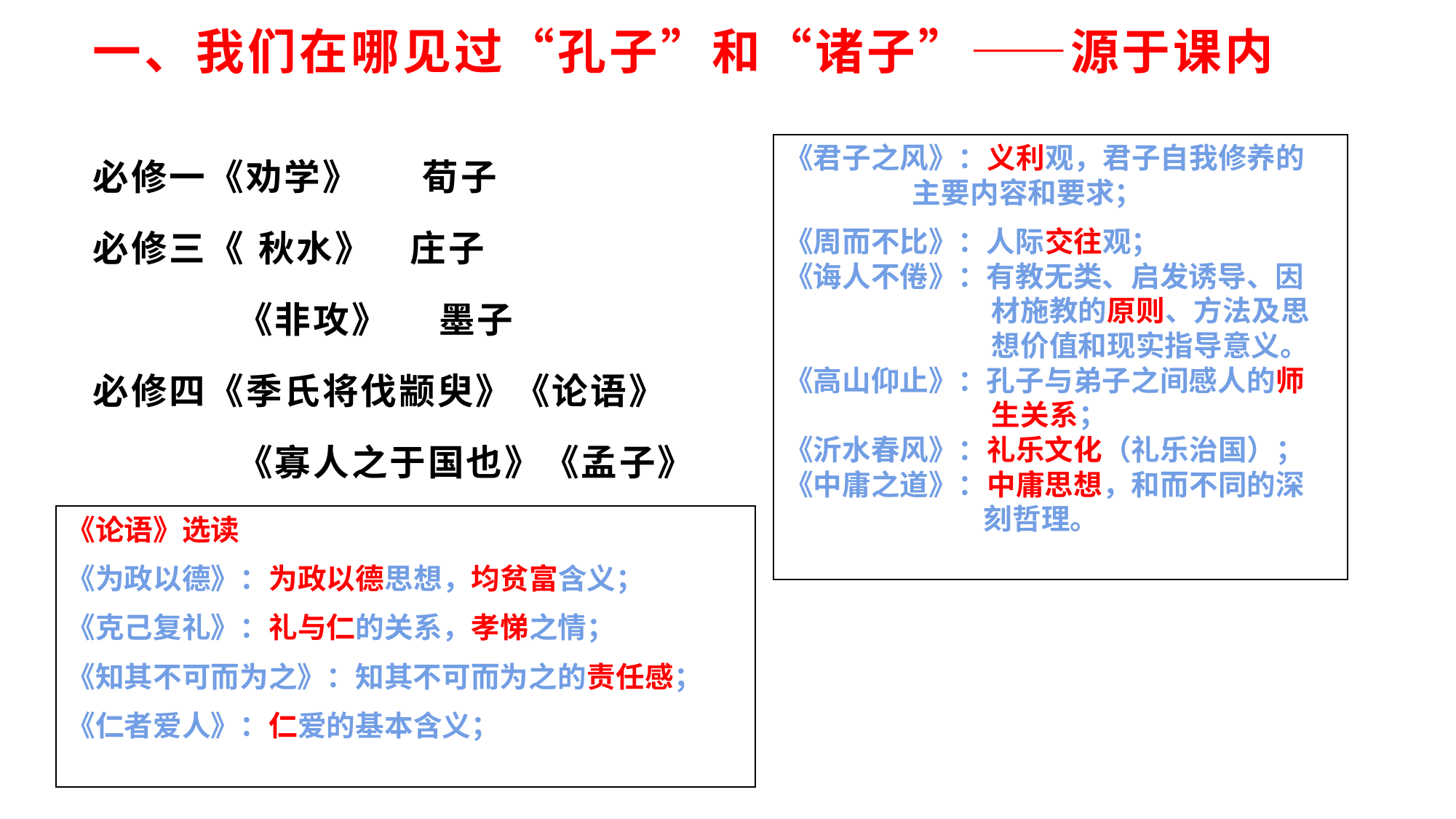

# 一、我们在哪见过“孔子”和“诸子”——源于课内
必修一《劝学》     荀子
必修三《 秋水》   庄子
           《非攻》    墨子
必修四《季氏将伐颛臾》《论语》
           《寡人之于国也》《孟子》
必修五  《 逍遥游》        《庄子》

《君子之风》：义利观，君子自我修养的                     主要内容和要求；
《周而不比》：人际交往观；
《诲人不倦》：有教无类、启发诱导、因
                         材施教的原则、方法及思
                         想价值和现实指导意义。
《高山仰止》：孔子与弟子之间感人的师
                         生关系；
《沂水春风》：礼乐文化（礼乐治国）；
《中庸之道》：中庸思想，和而不同的深
                        刻哲理。

《论语》选读
《为政以德》：为政以德思想，均贫富含义；
《克己复礼》：礼与仁的关系，孝悌之情；
《知其不可而为之》：知其不可而为之的责任感；
《仁者爱人》：仁爱的基本含义；